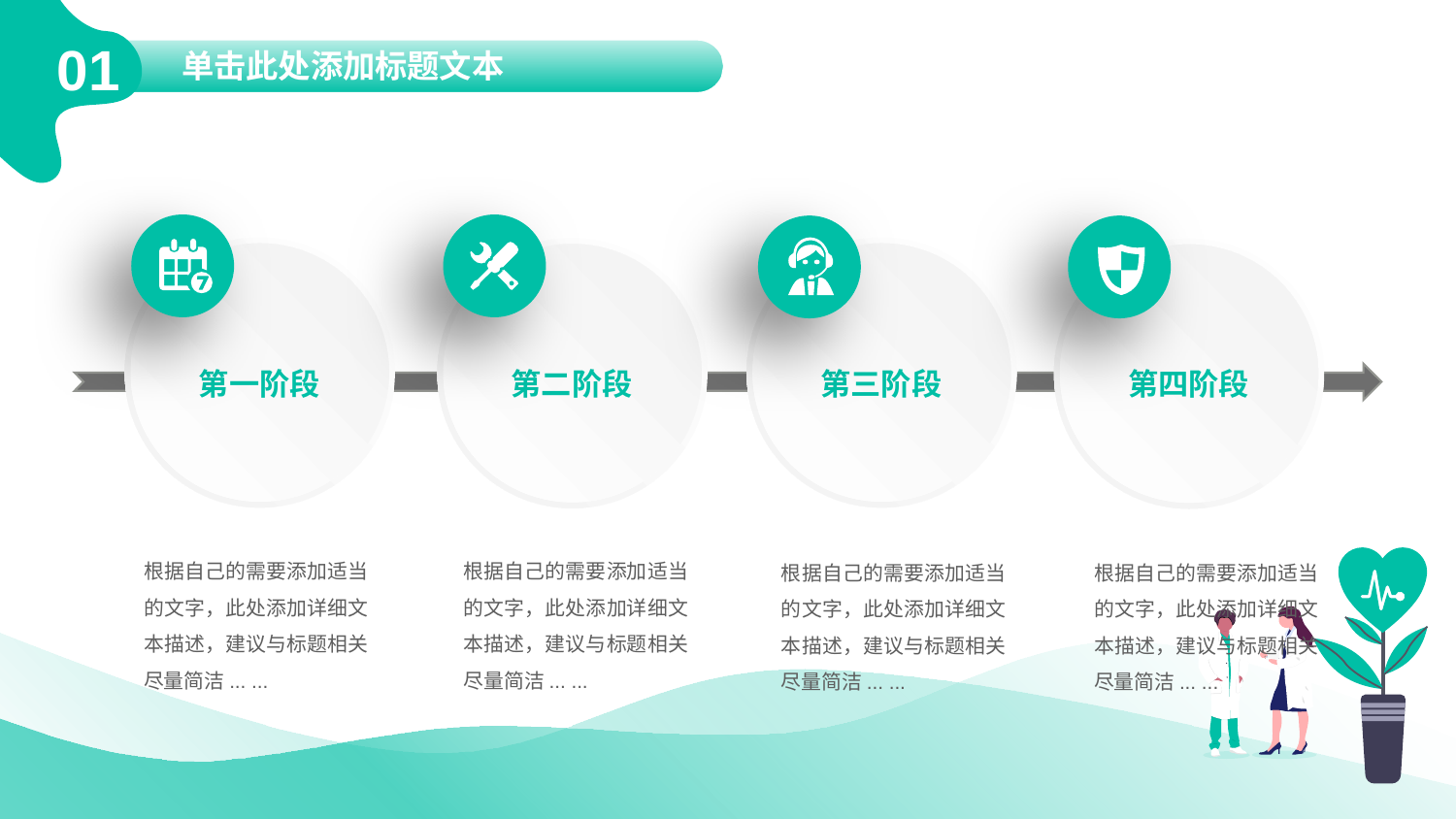

01
单击此处添加标题文本

第一阶段

第三阶段

第二阶段

第四阶段

根据自己的需要添加适当的文字，此处添加详细文本描述，建议与标题相关尽量简洁... ...
根据自己的需要添加适当的文字，此处添加详细文本描述，建议与标题相关尽量简洁... ...
根据自己的需要添加适当的文字，此处添加详细文本描述，建议与标题相关尽量简洁... ...
根据自己的需要添加适当的文字，此处添加详细文本描述，建议与标题相关尽量简洁... ...